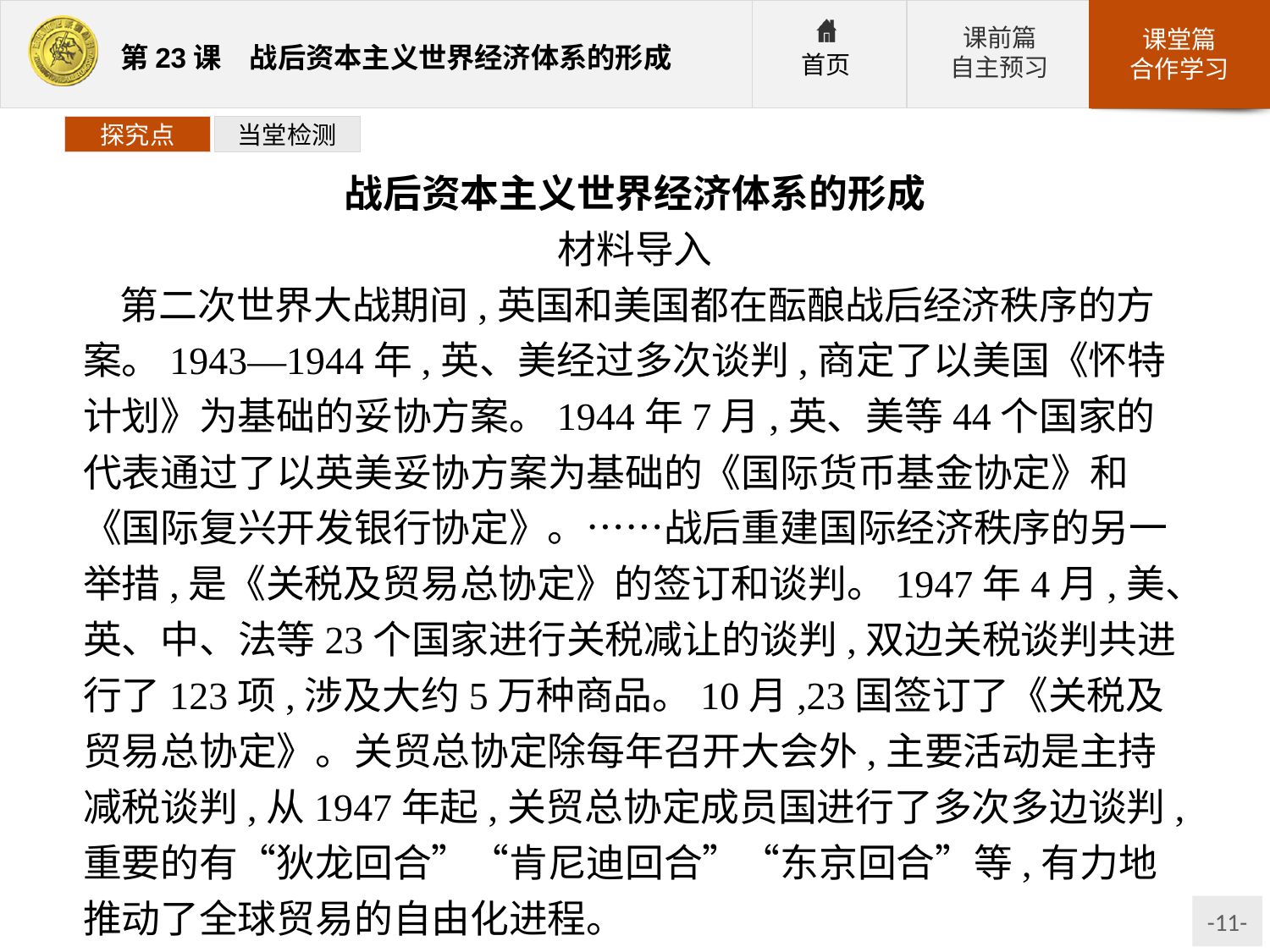

探究点
当堂检测
战后资本主义世界经济体系的形成
材料导入
第二次世界大战期间,英国和美国都在酝酿战后经济秩序的方案。1943—1944年,英、美经过多次谈判,商定了以美国《怀特计划》为基础的妥协方案。1944年7月,英、美等44个国家的代表通过了以英美妥协方案为基础的《国际货币基金协定》和《国际复兴开发银行协定》。……战后重建国际经济秩序的另一举措,是《关税及贸易总协定》的签订和谈判。1947年4月,美、英、中、法等23个国家进行关税减让的谈判,双边关税谈判共进行了123项,涉及大约5万种商品。10月,23国签订了《关税及贸易总协定》。关贸总协定除每年召开大会外,主要活动是主持减税谈判,从1947年起,关贸总协定成员国进行了多次多边谈判,重要的有“狄龙回合”“肯尼迪回合”“东京回合”等,有力地推动了全球贸易的自由化进程。
——摘编自高德步、王珏《世界经济史》